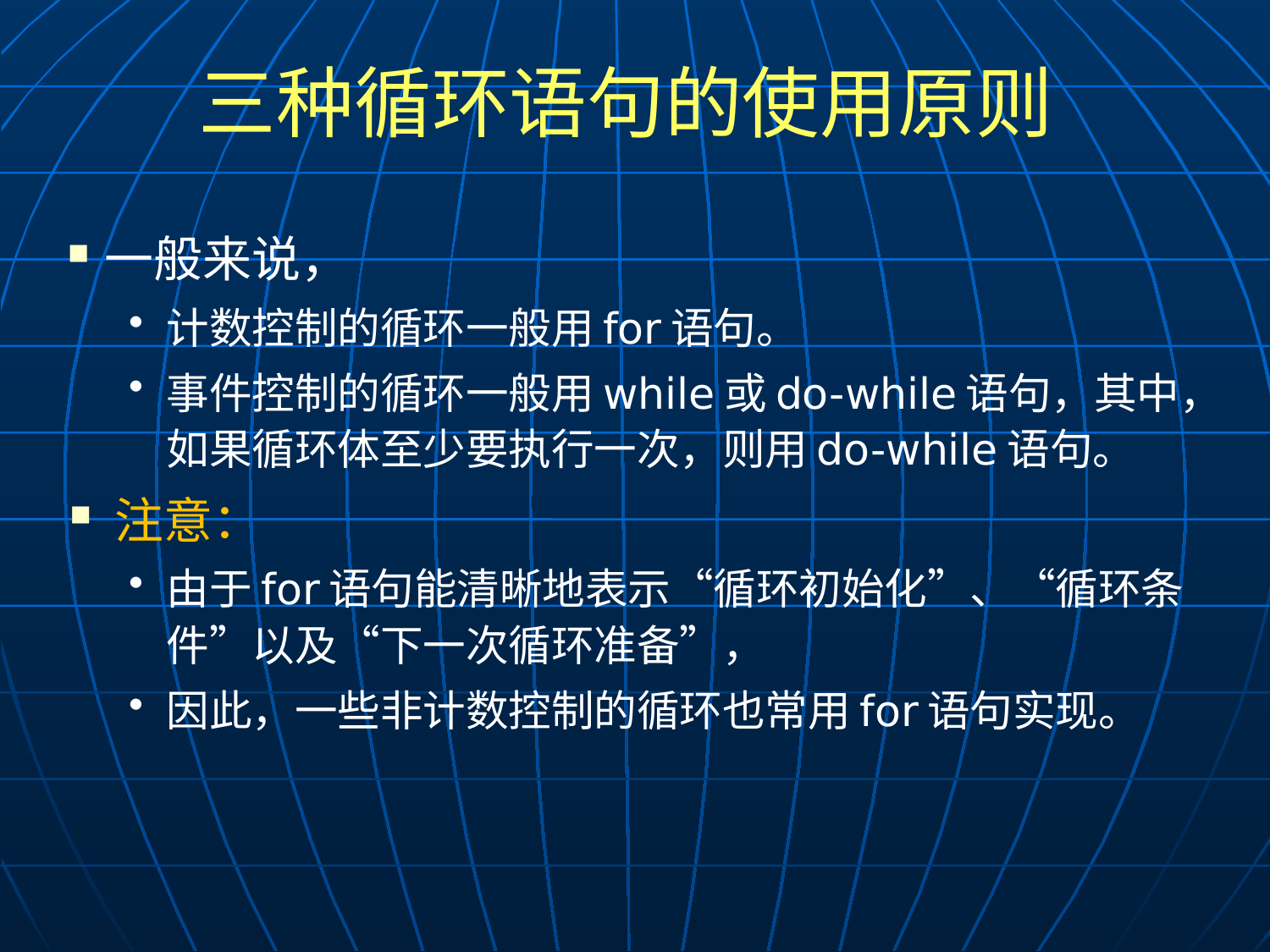

# 三种循环语句的使用原则
一般来说，
计数控制的循环一般用for语句。
事件控制的循环一般用while或do-while语句，其中，如果循环体至少要执行一次，则用do-while语句。
注意：
由于for语句能清晰地表示“循环初始化”、“循环条件”以及“下一次循环准备”，
因此，一些非计数控制的循环也常用for语句实现。